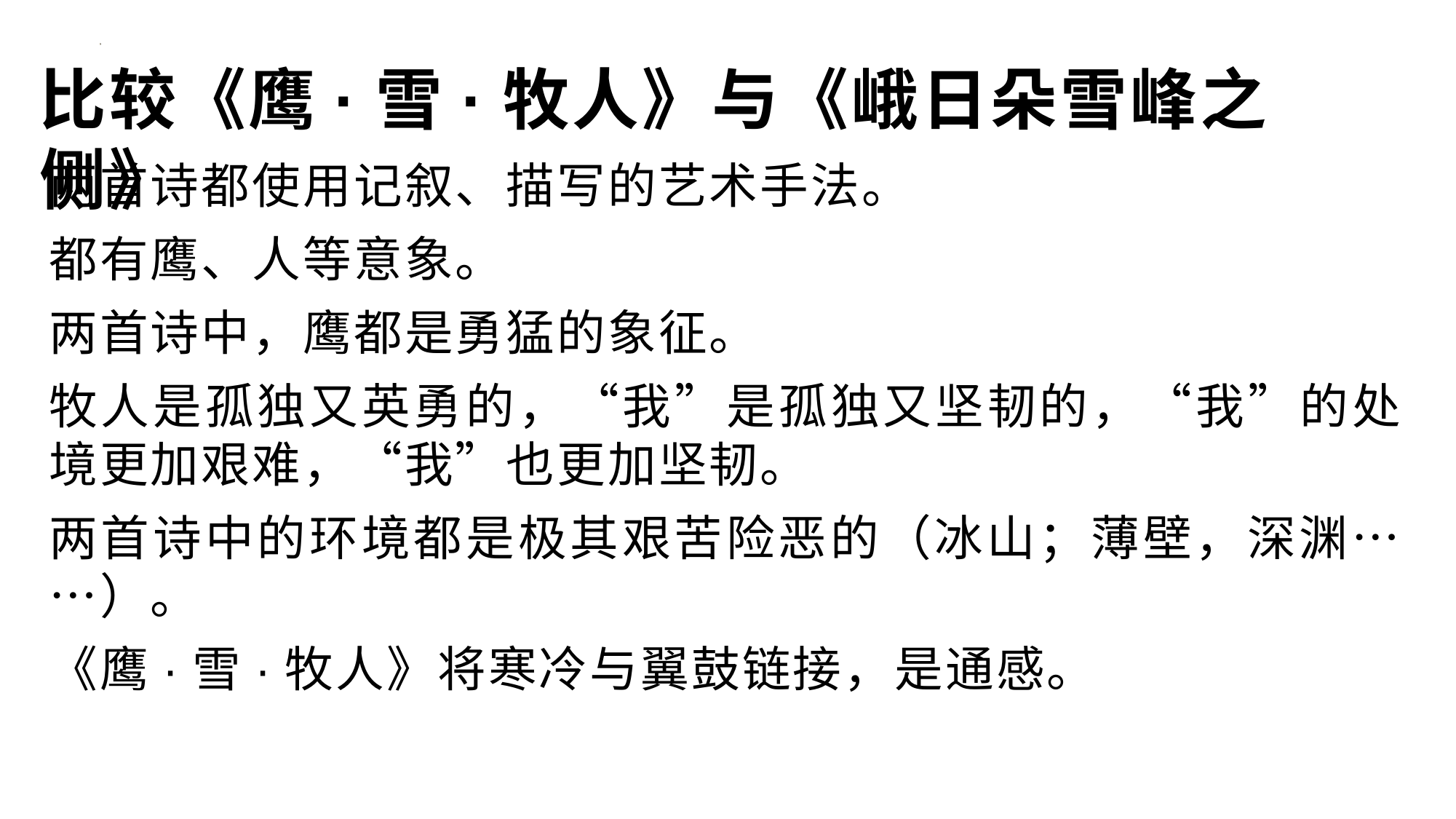

# 比较《鹰·雪·牧人》与《峨日朵雪峰之侧》
两首诗都使用记叙、描写的艺术手法。
都有鹰、人等意象。
两首诗中，鹰都是勇猛的象征。
牧人是孤独又英勇的，“我”是孤独又坚韧的，“我”的处境更加艰难，“我”也更加坚韧。
两首诗中的环境都是极其艰苦险恶的（冰山；薄壁，深渊……）。
《鹰·雪·牧人》将寒冷与翼鼓链接，是通感。